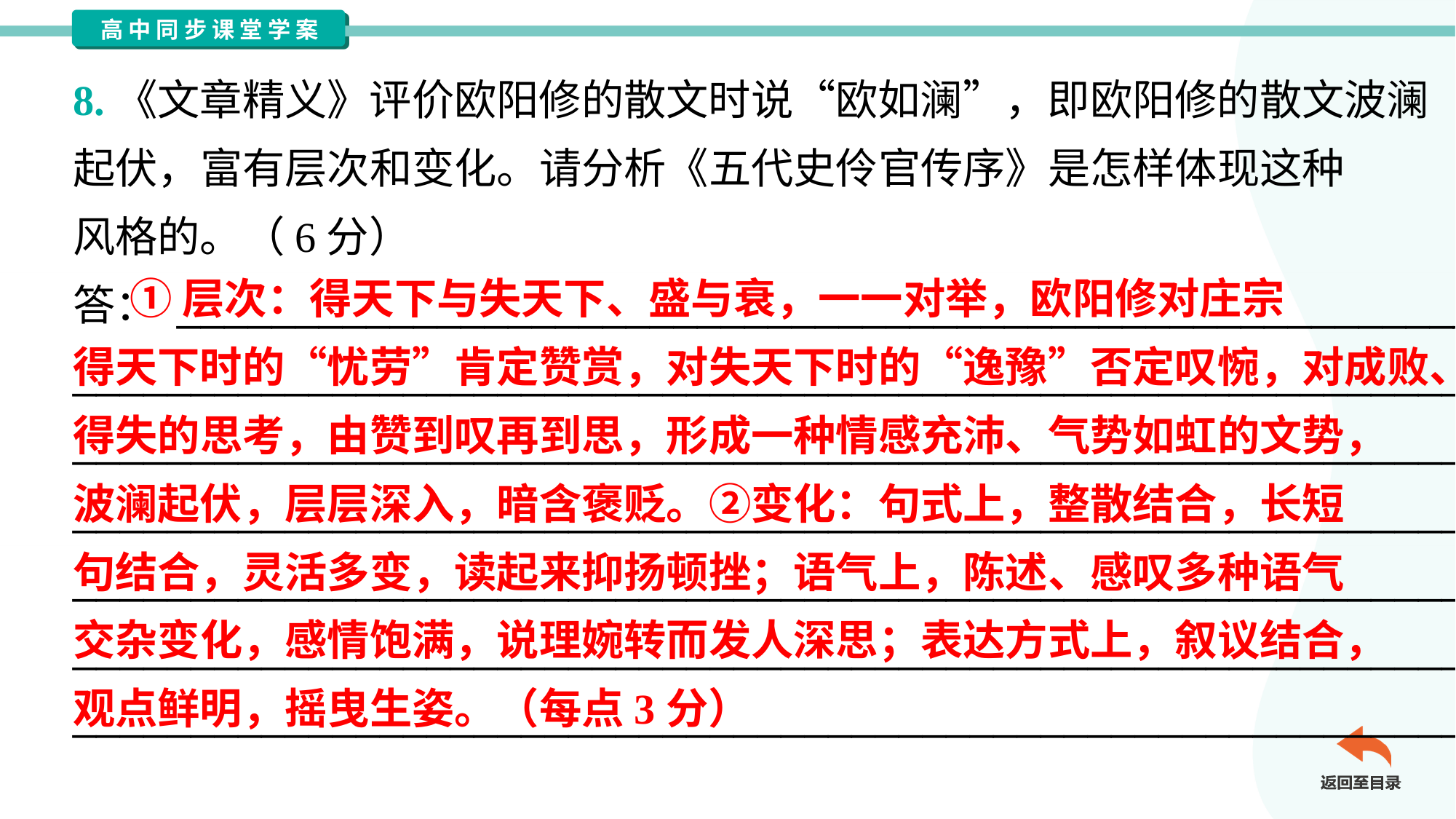

8.《文章精义》评价欧阳修的散文时说“欧如澜”，即欧阳修的散文波澜
起伏，富有层次和变化。请分析《五代史伶官传序》是怎样体现这种
风格的。（6分）
答： ________________________________________________________
_____________________________________________________________
_____________________________________________________________
_____________________________________________________________
_____________________________________________________________
_____________________________________________________________
_____________________________________________________________
      ①层次：得天下与失天下、盛与衰，一一对举，欧阳修对庄宗
得天下时的“忧劳”肯定赞赏，对失天下时的“逸豫”否定叹惋，对成败、
得失的思考，由赞到叹再到思，形成一种情感充沛、气势如虹的文势，
波澜起伏，层层深入，暗含褒贬。②变化：句式上，整散结合，长短
句结合，灵活多变，读起来抑扬顿挫；语气上，陈述、感叹多种语气
交杂变化，感情饱满，说理婉转而发人深思；表达方式上，叙议结合，
观点鲜明，摇曳生姿。（每点3分）